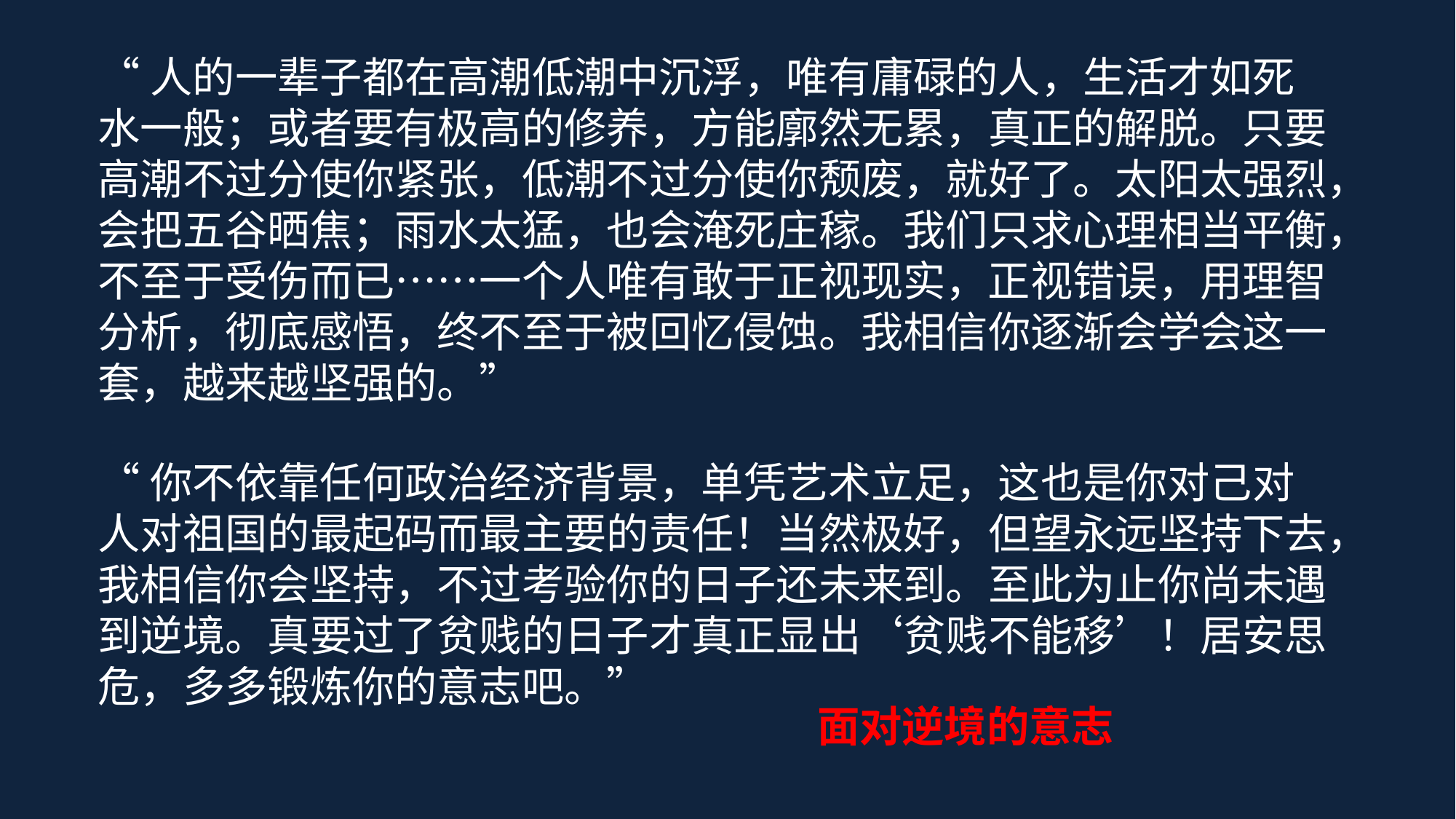

“人的一辈子都在高潮低潮中沉浮，唯有庸碌的人，生活才如死水一般；或者要有极高的修养，方能廓然无累，真正的解脱。只要高潮不过分使你紧张，低潮不过分使你颓废，就好了。太阳太强烈，会把五谷晒焦；雨水太猛，也会淹死庄稼。我们只求心理相当平衡，不至于受伤而已……一个人唯有敢于正视现实，正视错误，用理智分析，彻底感悟，终不至于被回忆侵蚀。我相信你逐渐会学会这一套，越来越坚强的。”
“你不依靠任何政治经济背景，单凭艺术立足，这也是你对己对人对祖国的最起码而最主要的责任！当然极好，但望永远坚持下去，我相信你会坚持，不过考验你的日子还未来到。至此为止你尚未遇到逆境。真要过了贫贱的日子才真正显出‘贫贱不能移’！居安思危，多多锻炼你的意志吧。”
面对逆境的意志